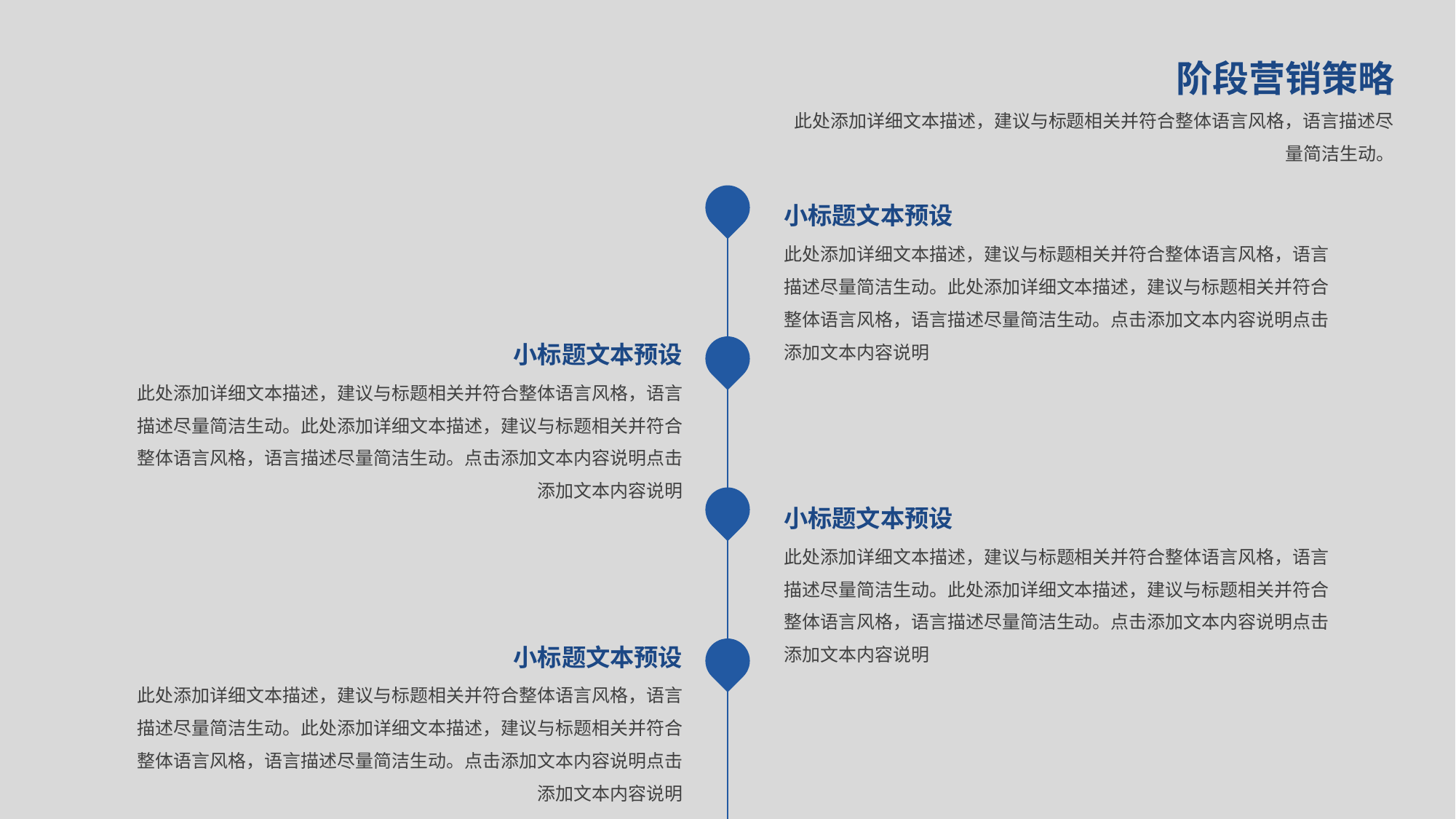

阶段营销策略
此处添加详细文本描述，建议与标题相关并符合整体语言风格，语言描述尽量简洁生动。
小标题文本预设

此处添加详细文本描述，建议与标题相关并符合整体语言风格，语言描述尽量简洁生动。此处添加详细文本描述，建议与标题相关并符合整体语言风格，语言描述尽量简洁生动。点击添加文本内容说明点击添加文本内容说明
小标题文本预设

此处添加详细文本描述，建议与标题相关并符合整体语言风格，语言描述尽量简洁生动。此处添加详细文本描述，建议与标题相关并符合整体语言风格，语言描述尽量简洁生动。点击添加文本内容说明点击添加文本内容说明
小标题文本预设

此处添加详细文本描述，建议与标题相关并符合整体语言风格，语言描述尽量简洁生动。此处添加详细文本描述，建议与标题相关并符合整体语言风格，语言描述尽量简洁生动。点击添加文本内容说明点击添加文本内容说明
小标题文本预设

此处添加详细文本描述，建议与标题相关并符合整体语言风格，语言描述尽量简洁生动。此处添加详细文本描述，建议与标题相关并符合整体语言风格，语言描述尽量简洁生动。点击添加文本内容说明点击添加文本内容说明